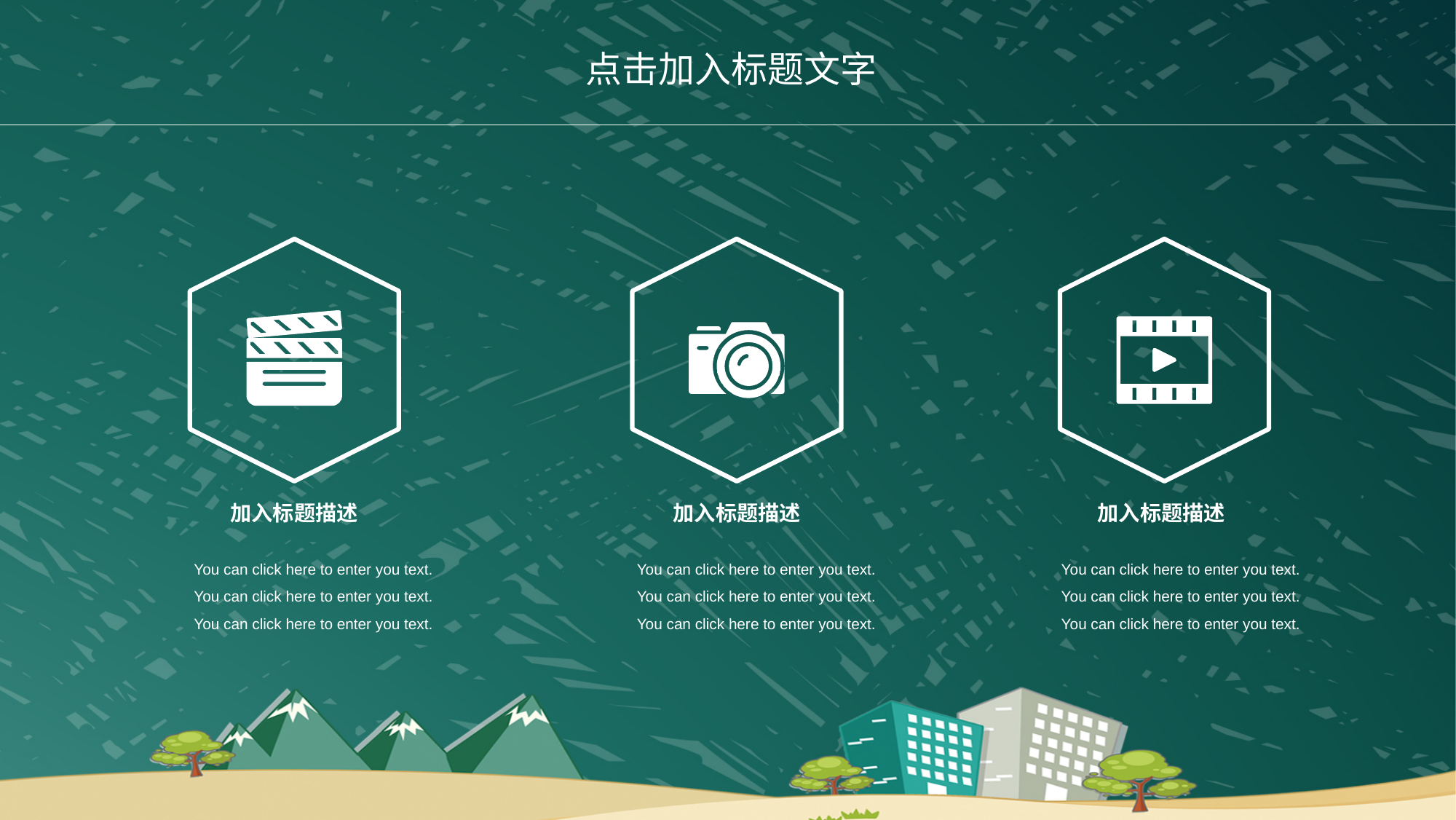

点击加入标题文字

加入标题描述
加入标题描述
加入标题描述
You can click here to enter you text. You can click here to enter you text. You can click here to enter you text.
You can click here to enter you text. You can click here to enter you text. You can click here to enter you text.
You can click here to enter you text. You can click here to enter you text. You can click here to enter you text.